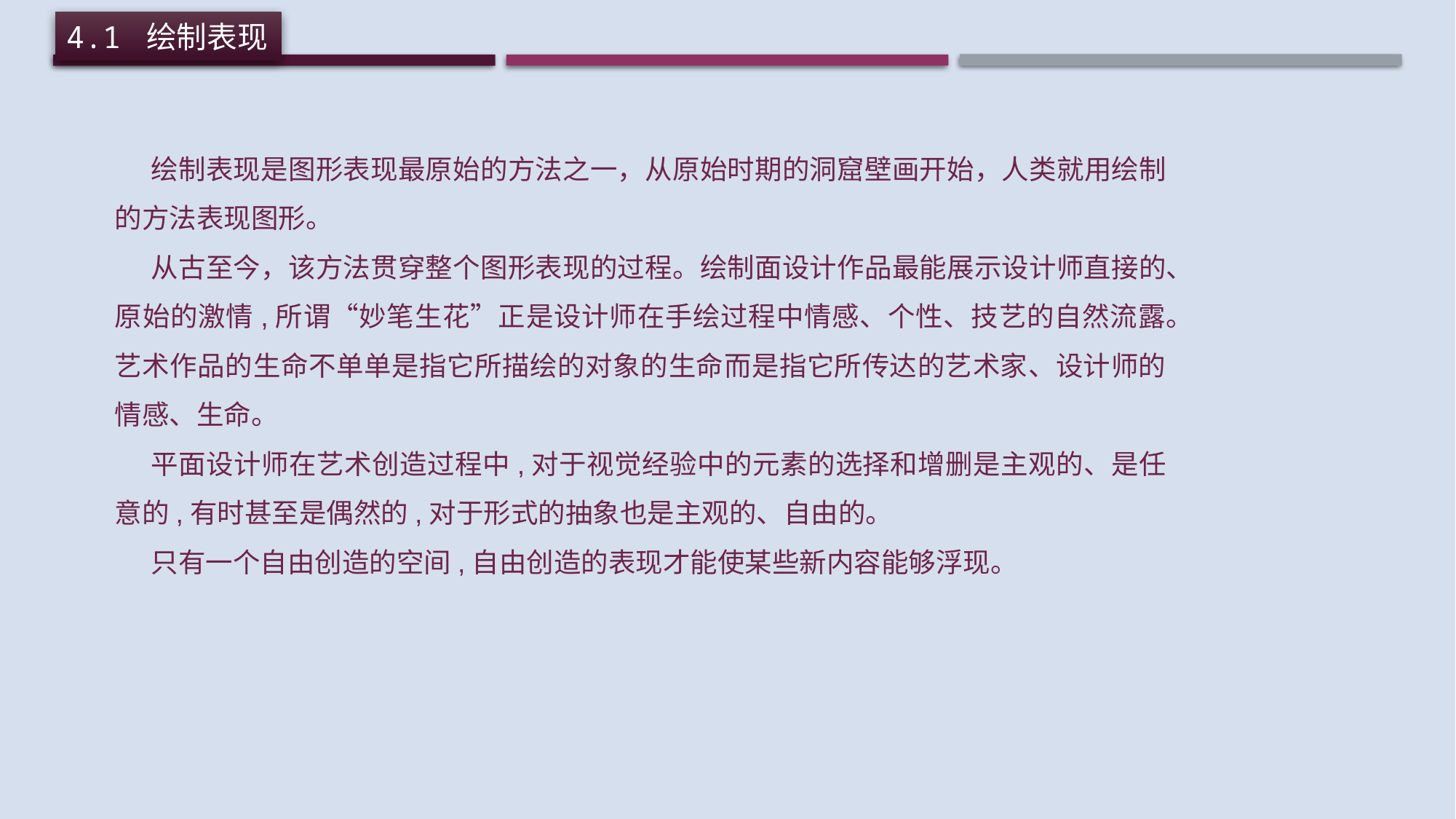

4.1 绘制表现
绘制表现是图形表现最原始的方法之一，从原始时期的洞窟壁画开始，人类就用绘制的方法表现图形。
从古至今，该方法贯穿整个图形表现的过程。绘制面设计作品最能展示设计师直接的、原始的激情,所谓“妙笔生花”正是设计师在手绘过程中情感、个性、技艺的自然流露。艺术作品的生命不单单是指它所描绘的对象的生命而是指它所传达的艺术家、设计师的情感、生命。
平面设计师在艺术创造过程中,对于视觉经验中的元素的选择和增删是主观的、是任意的,有时甚至是偶然的,对于形式的抽象也是主观的、自由的。
只有一个自由创造的空间,自由创造的表现才能使某些新内容能够浮现。